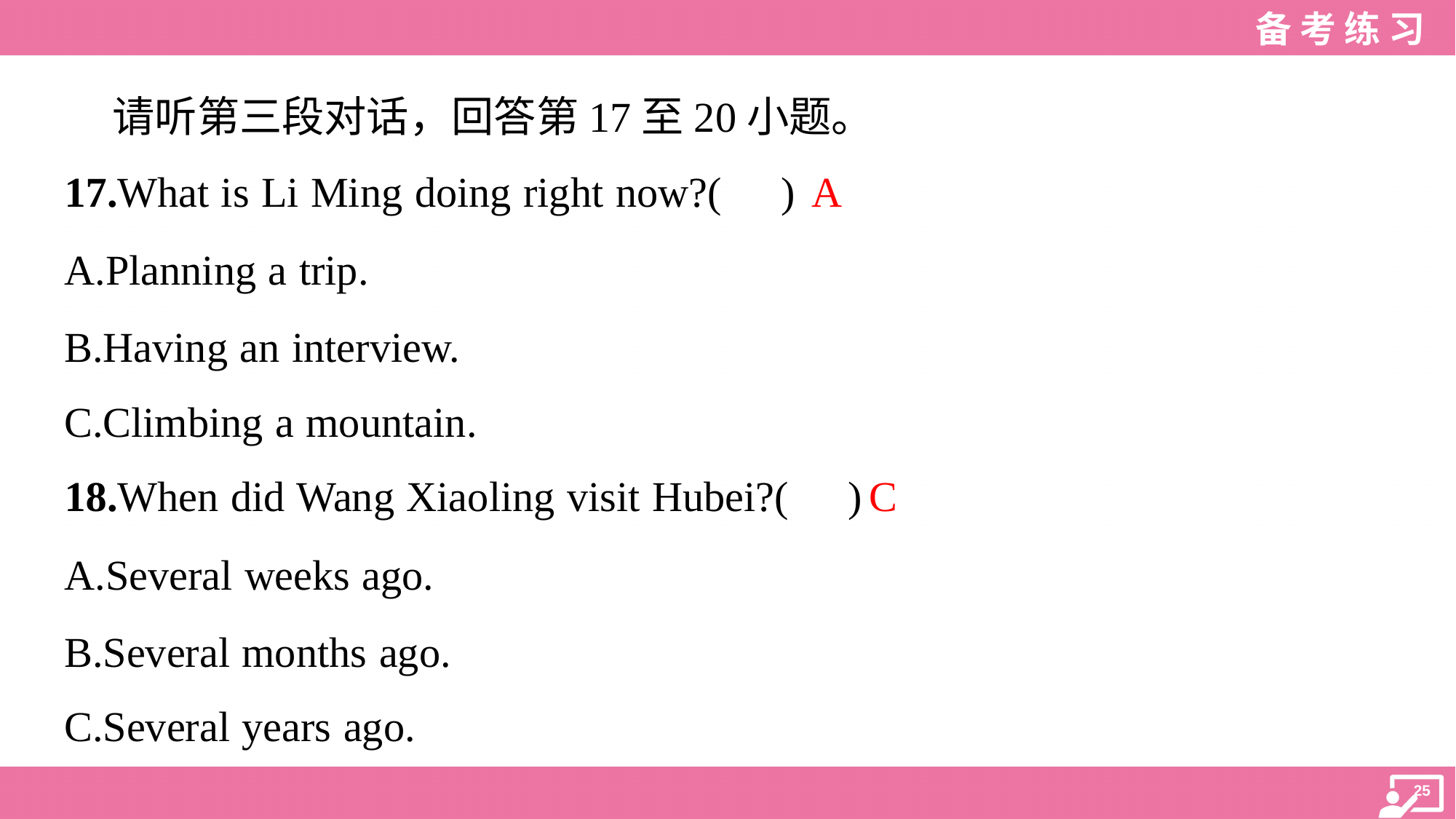

请听第三段对话，回答第17至20小题。
A
17.What is Li Ming doing right now?(     )
A.Planning a trip.
B.Having an interview.
C.Climbing a mountain.
C
18.When did Wang Xiaoling visit Hubei?(     )
A.Several weeks ago.
B.Several months ago.
C.Several years ago.